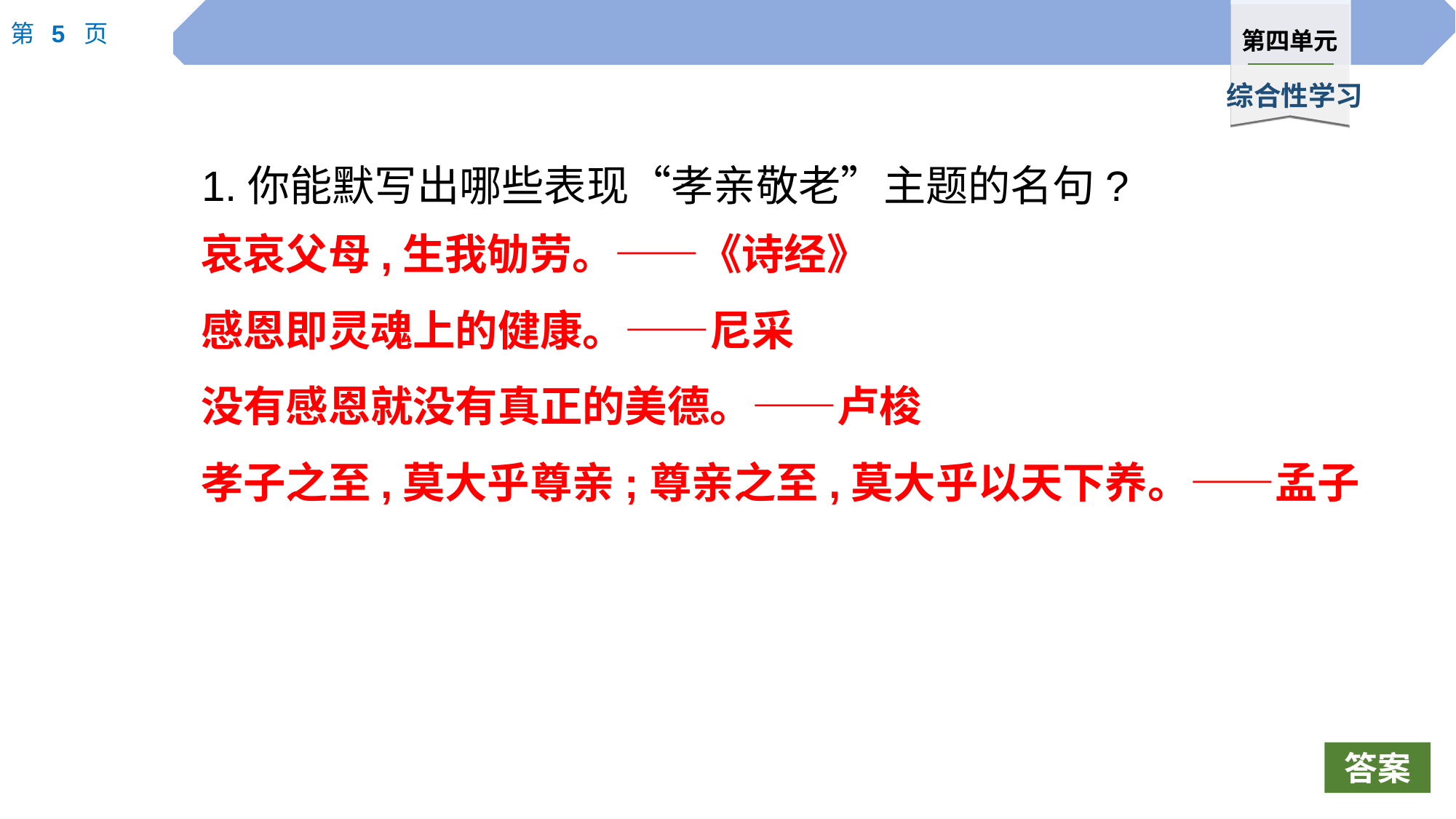

1.你能默写出哪些表现“孝亲敬老”主题的名句?
哀哀父母,生我劬劳。——《诗经》
感恩即灵魂上的健康。——尼采
没有感恩就没有真正的美德。——卢梭
孝子之至,莫大乎尊亲;尊亲之至,莫大乎以天下养。——孟子
答案